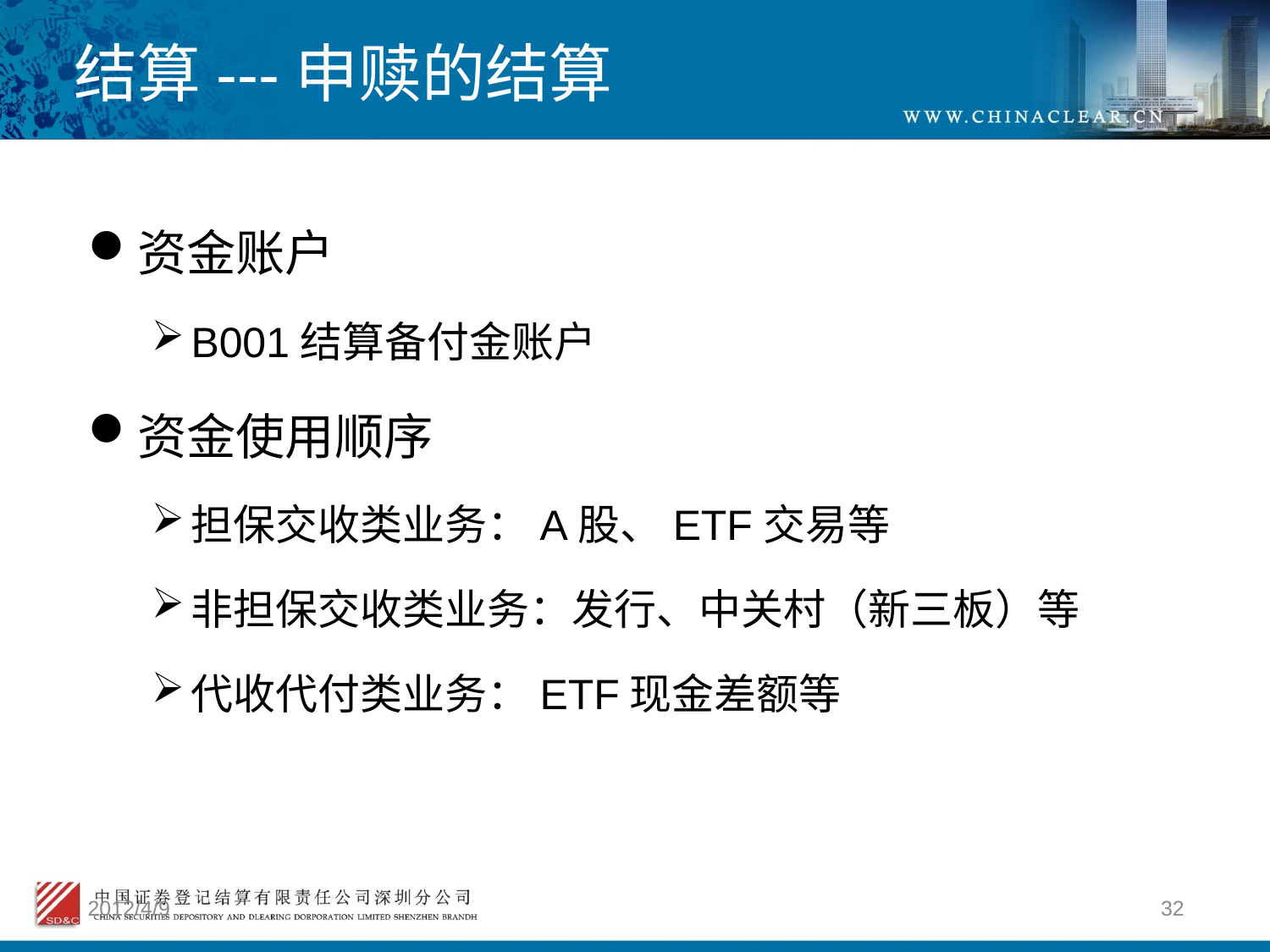

# 结算---申赎的结算
资金账户
B001结算备付金账户
资金使用顺序
担保交收类业务：A股、ETF交易等
非担保交收类业务：发行、中关村（新三板）等
代收代付类业务：ETF现金差额等

2012/4/9
32